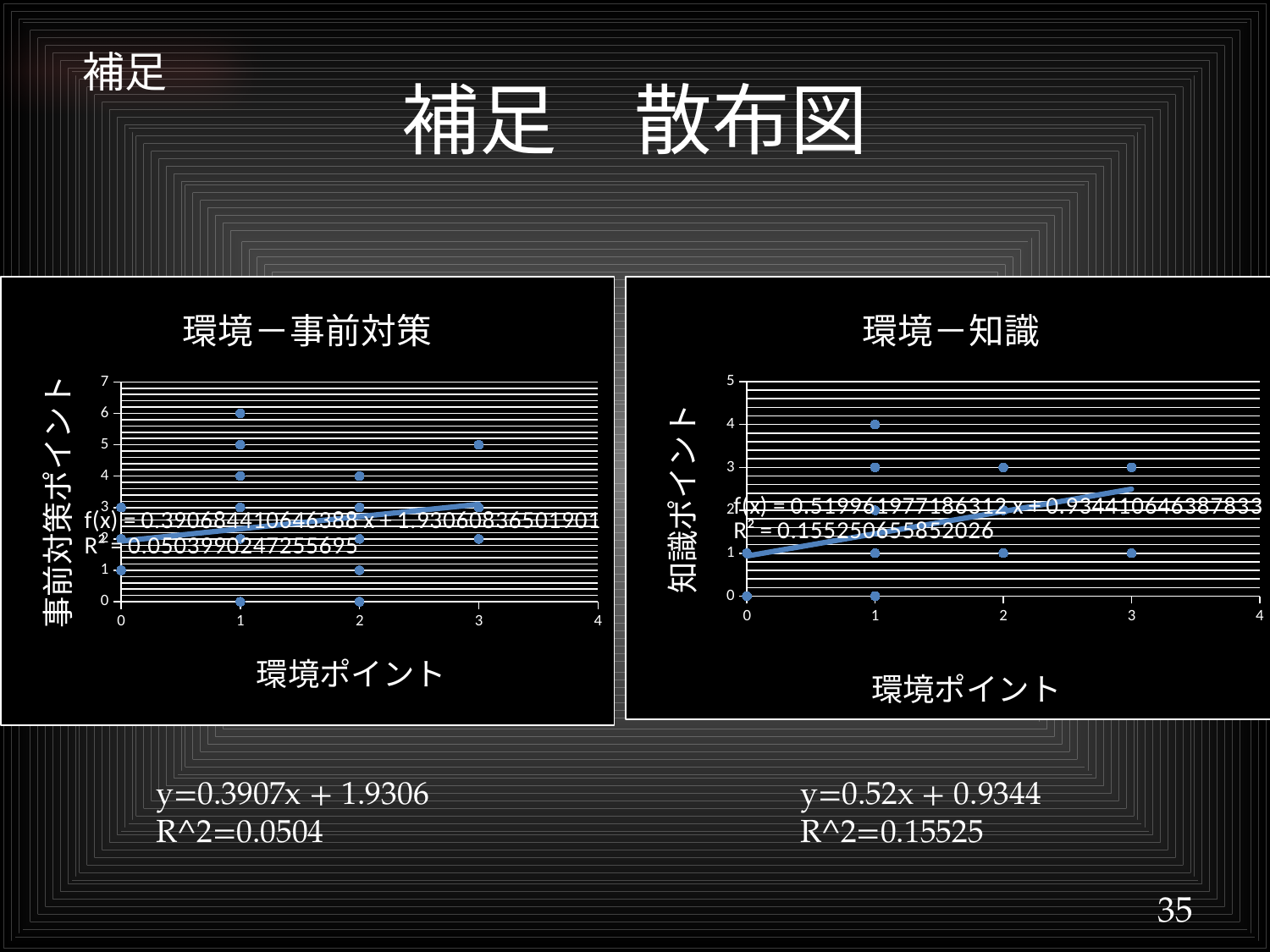

補足
# 補足　散布図

### Chart: 環境－事前対策

| Category | 事前対策ポイント |
|---|---|

### Chart: 環境－知識

| Category | 知識ポイント |
|---|---|
y=0.3907x + 1.9306
R^2=0.0504
y=0.52x + 0.9344
R^2=0.15525
35